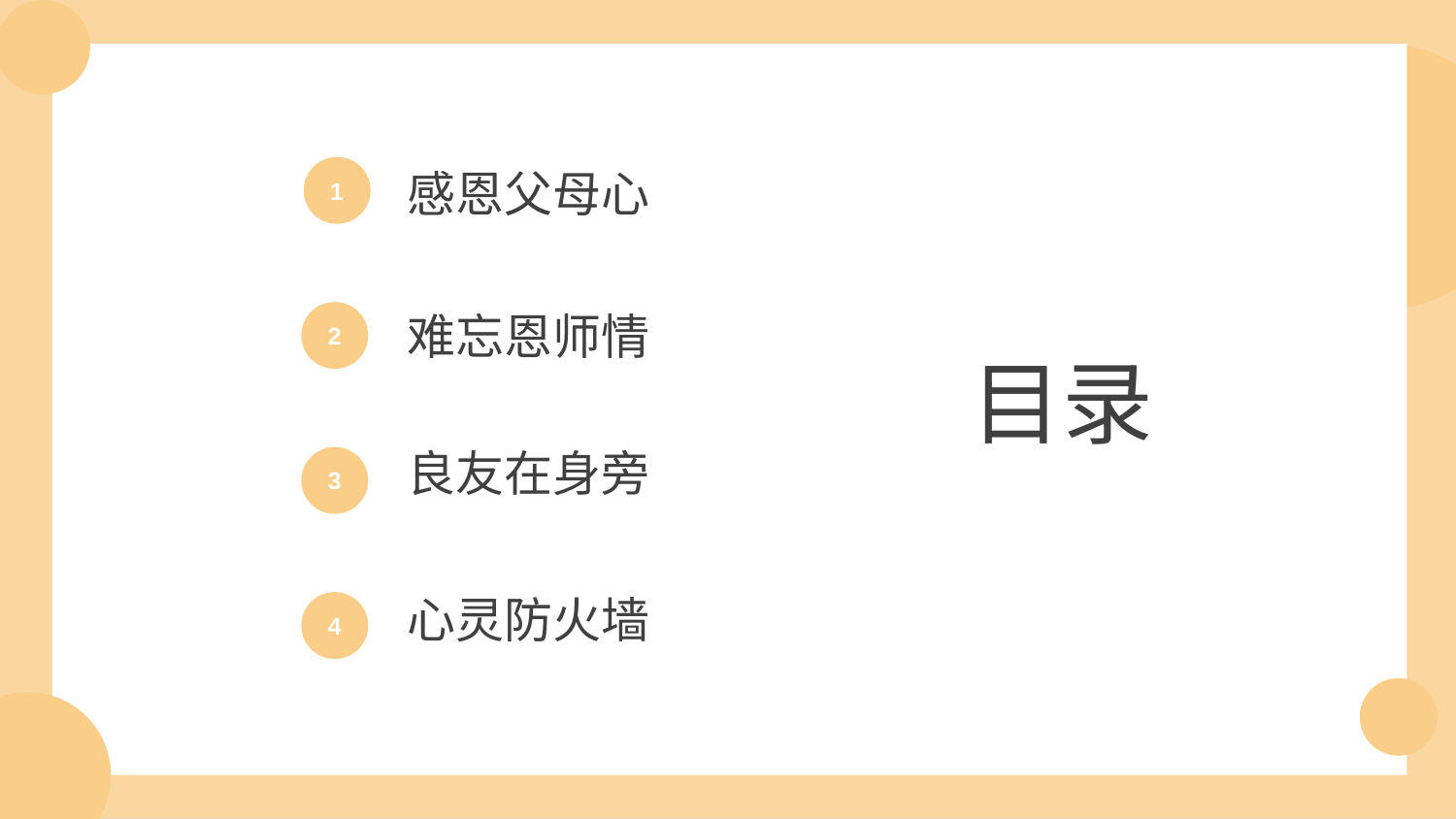

感恩父母心
1
contents
难忘恩师情
2
目录
良友在身旁
3
心灵防火墙
4